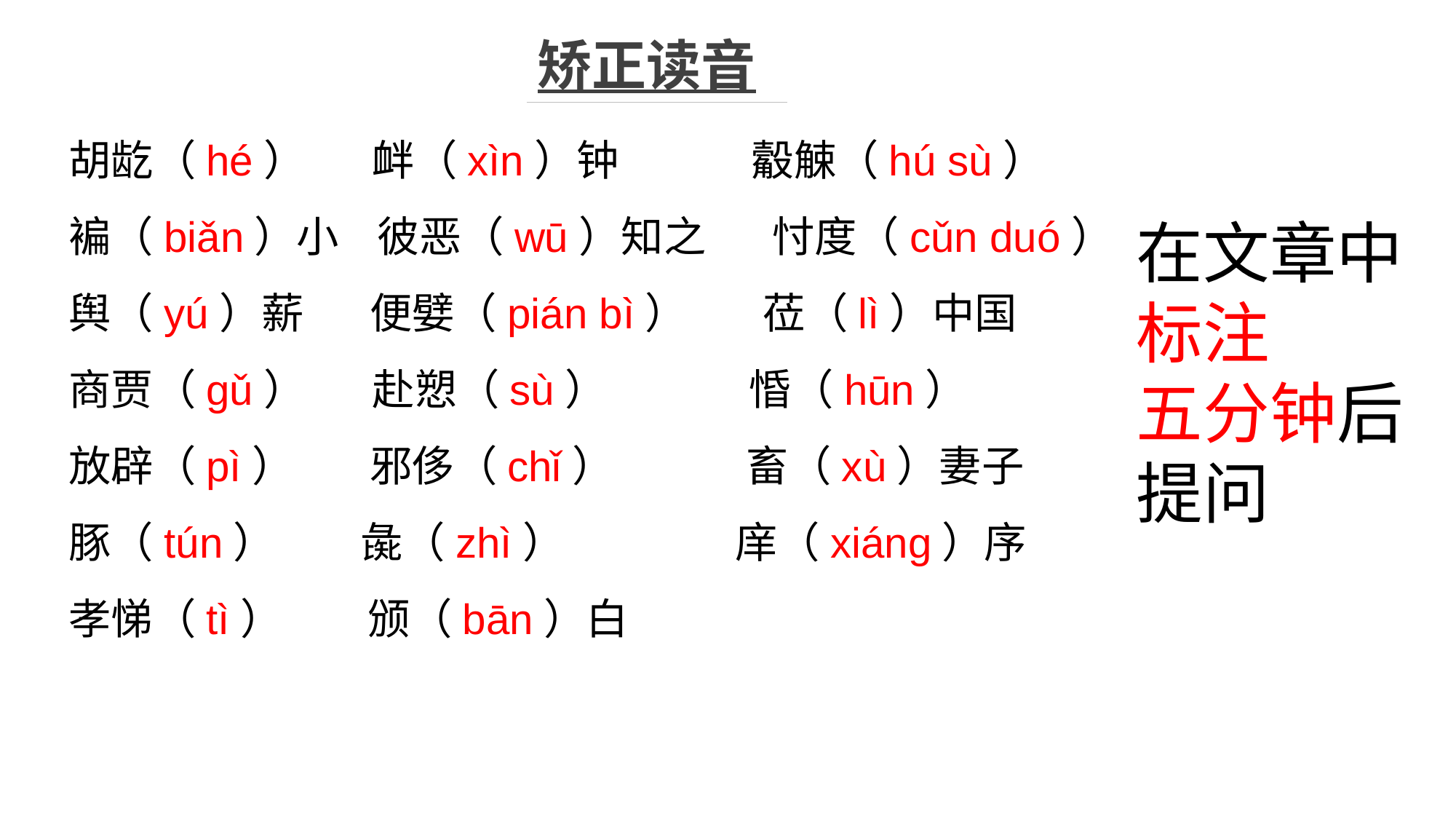

矫正读音
胡龁（hé）       衅（xìn）钟              觳觫（hú sù）
褊（biǎn）小    彼恶（wū）知之       忖度（cǔn duó）
舆（yú）薪       便嬖（pián bì）        莅（lì）中国
商贾（ɡǔ）       赴愬（sù）               惛（hūn）
放辟（pì）        邪侈（chǐ）              畜（xù）妻子
豚（tún）         彘（zhì）                  庠（xiánɡ）序
孝悌（tì）         颁（bān）白
在文章中标注
五分钟后提问